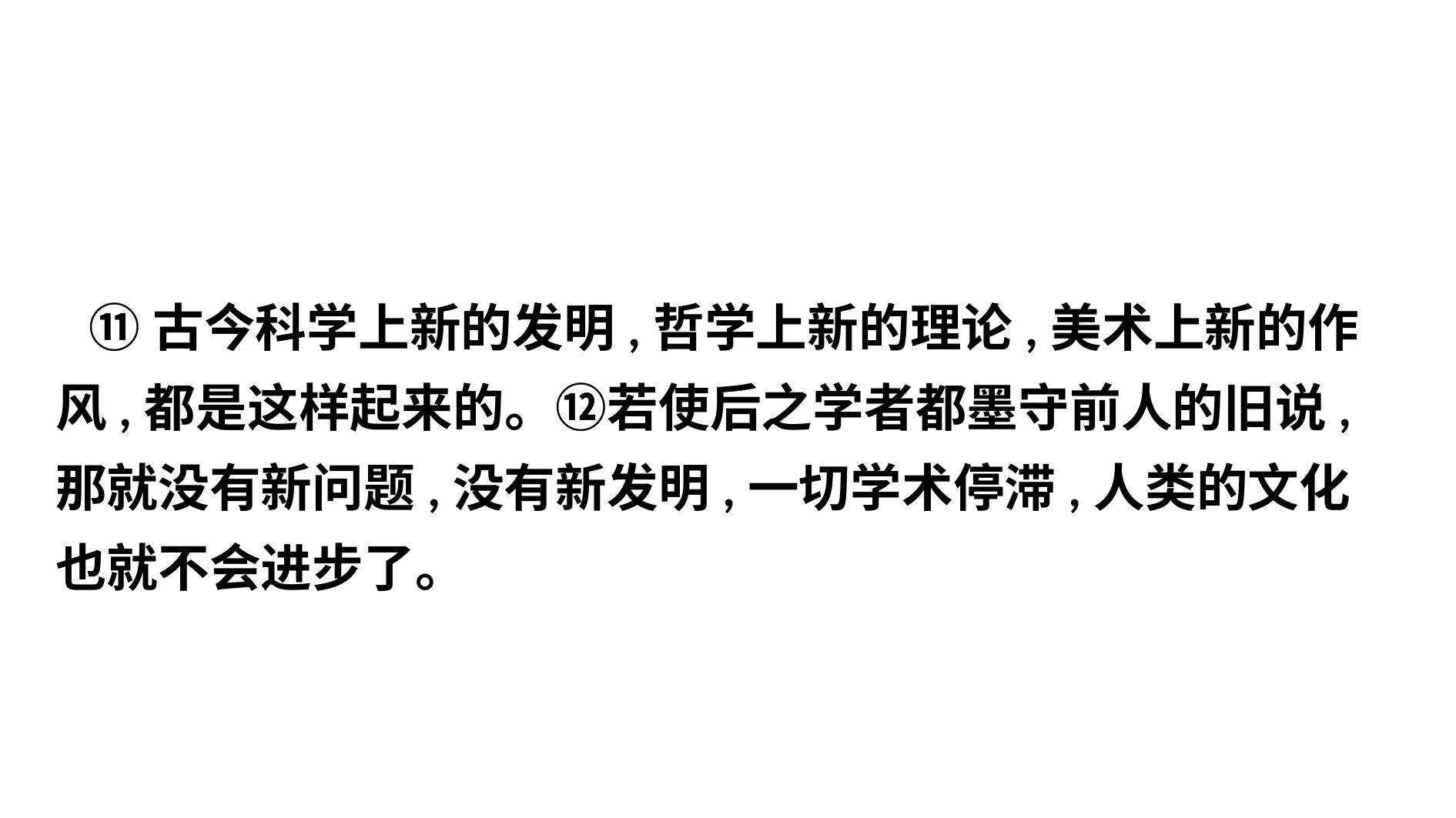

⑪古今科学上新的发明,哲学上新的理论,美术上新的作风,都是这样起来的。⑫若使后之学者都墨守前人的旧说,那就没有新问题,没有新发明,一切学术停滞,人类的文化也就不会进步了。